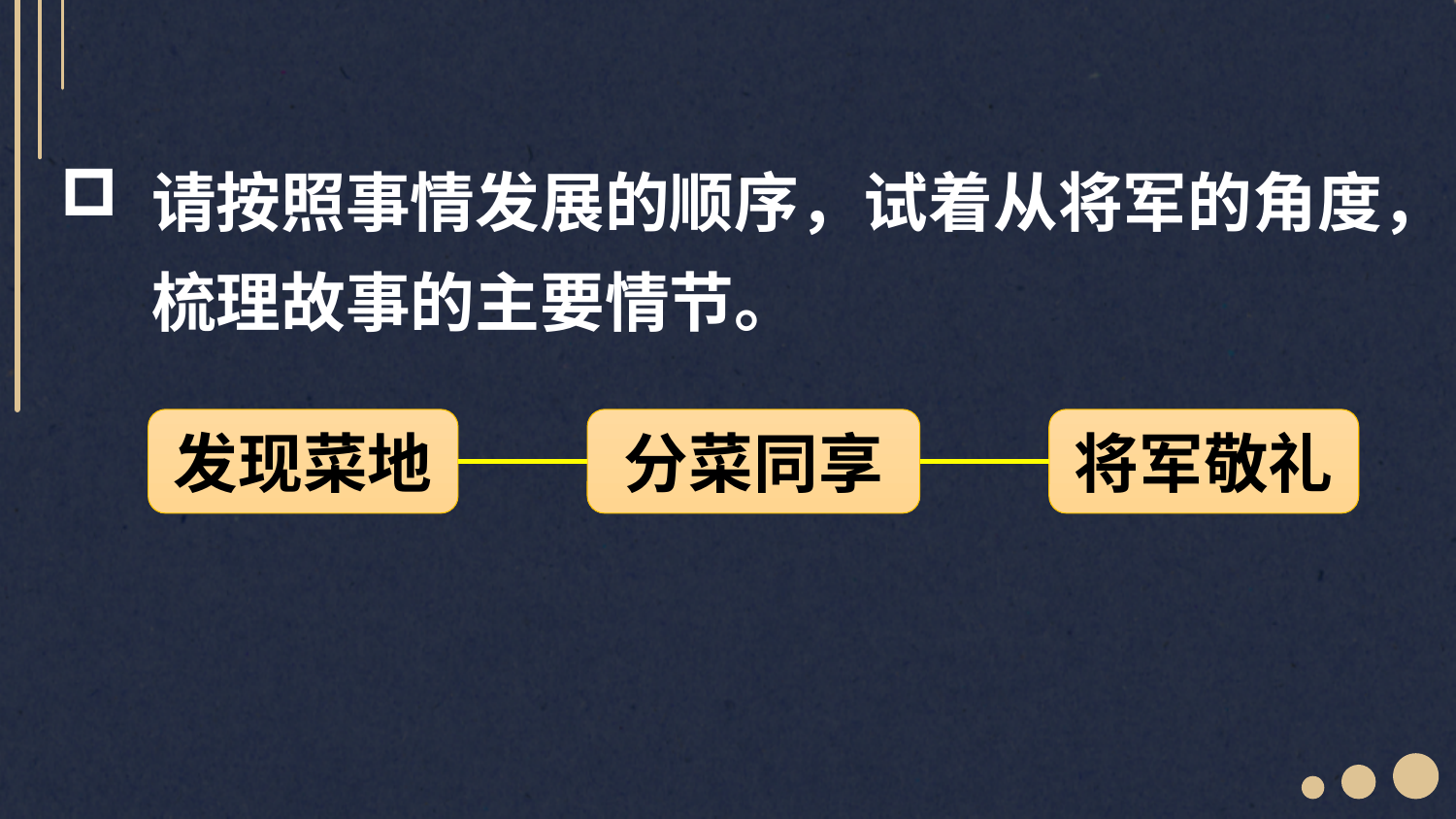

请按照事情发展的顺序，试着从将军的角度，梳理故事的主要情节。
发现菜地
分菜同享
将军敬礼